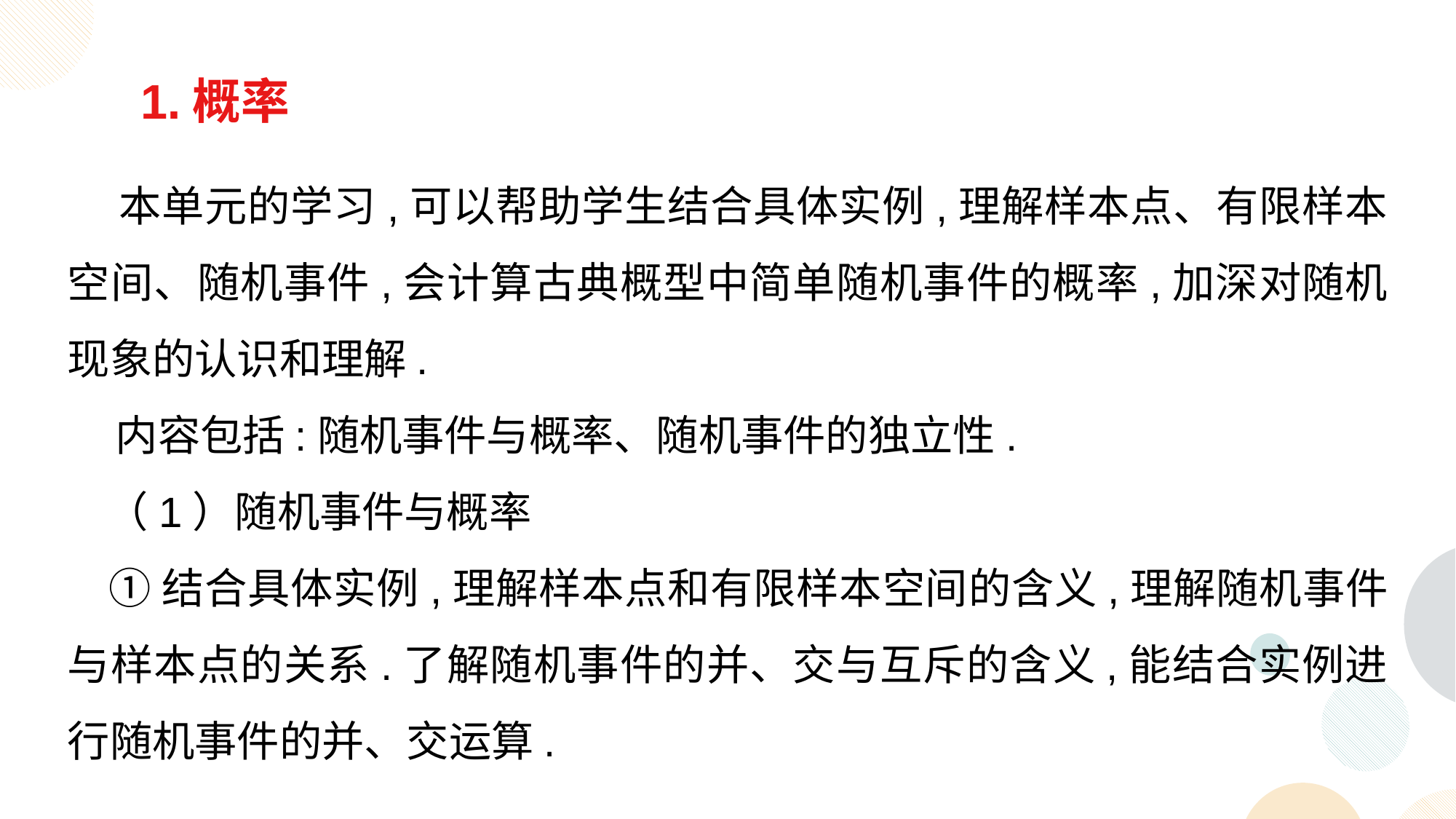

1.概率
    本单元的学习,可以帮助学生结合具体实例,理解样本点、有限样本空间、随机事件,会计算古典概型中简单随机事件的概率,加深对随机现象的认识和理解.
    内容包括:随机事件与概率、随机事件的独立性.
   （1）随机事件与概率
    ①结合具体实例,理解样本点和有限样本空间的含义,理解随机事件与样本点的关系.了解随机事件的并、交与互斥的含义,能结合实例进行随机事件的并、交运算.